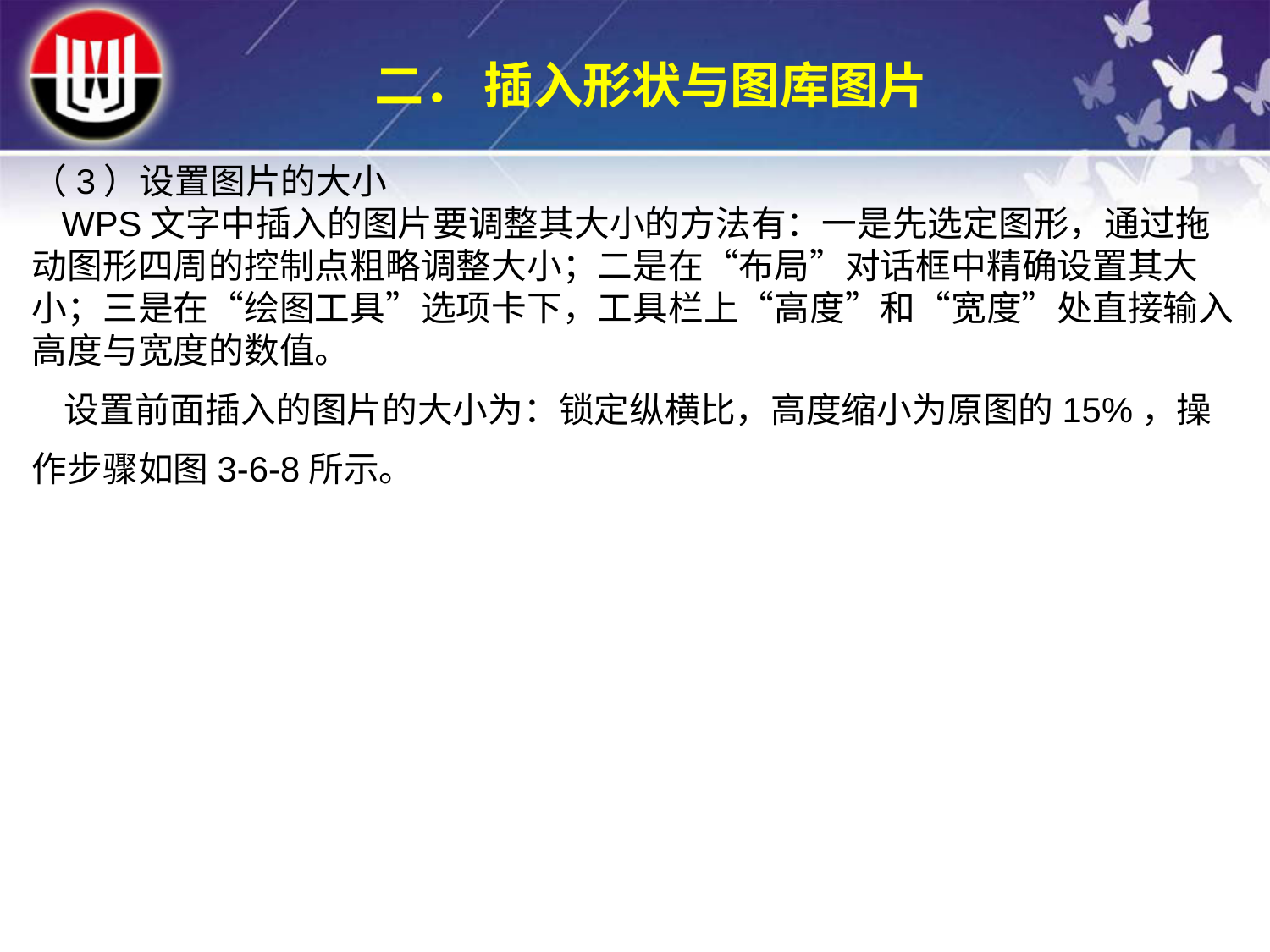

二． 插入形状与图库图片
（3）设置图片的大小   WPS文字中插入的图片要调整其大小的方法有：一是先选定图形，通过拖动图形四周的控制点粗略调整大小；二是在“布局”对话框中精确设置其大小；三是在“绘图工具”选项卡下，工具栏上“高度”和“宽度”处直接输入高度与宽度的数值。   设置前面插入的图片的大小为：锁定纵横比，高度缩小为原图的15%，操作步骤如图3-6-8所示。